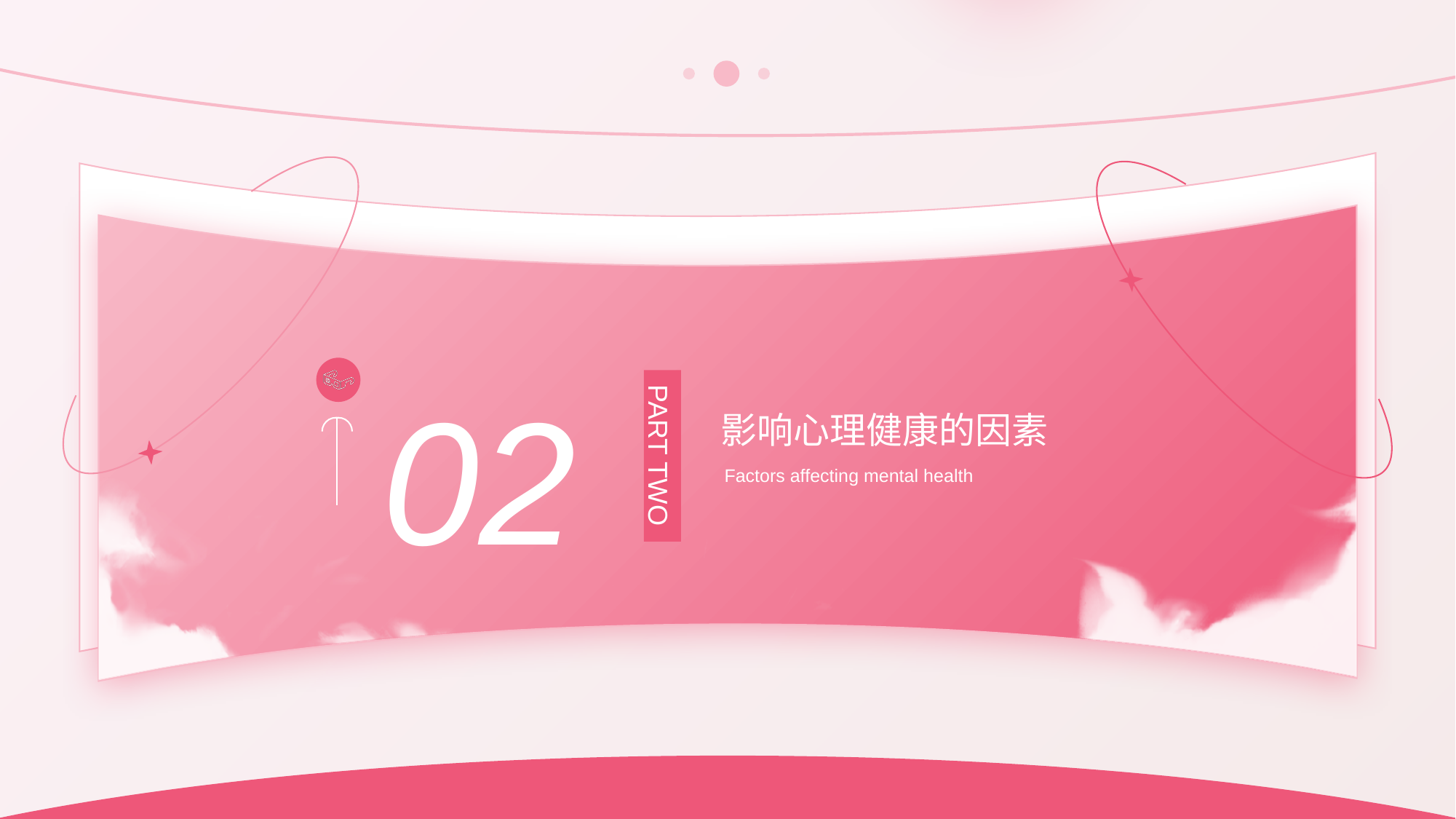

02

PART TWO
影响心理健康的因素
Factors affecting mental health